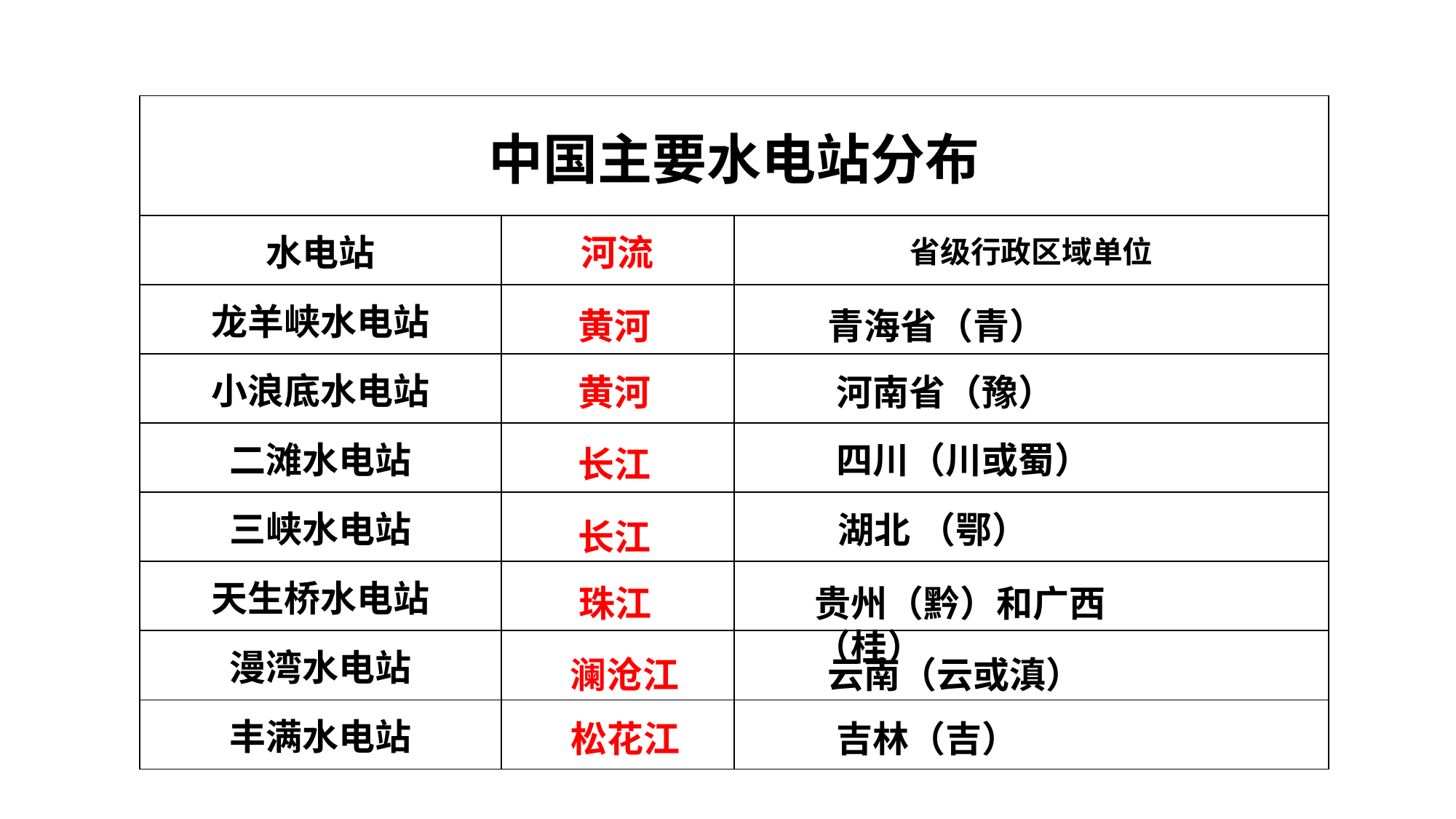

| 中国主要水电站分布 |  |  |
| --- | --- | --- |
| 水电站 | 河流 | 省级行政区域单位 |
| 龙羊峡水电站 |  |  |
| 小浪底水电站 |  |  |
| 二滩水电站 |  |  |
| 三峡水电站 |  |  |
| 天生桥水电站 |  |  |
| 漫湾水电站 |  |  |
| 丰满水电站 |  |  |
黄河
青海省（青）
黄河
河南省（豫）
四川（川或蜀）
长江
湖北 （鄂）
长江
珠江
贵州（黔）和广西（桂）
云南（云或滇）
澜沧江
松花江
吉林（吉）